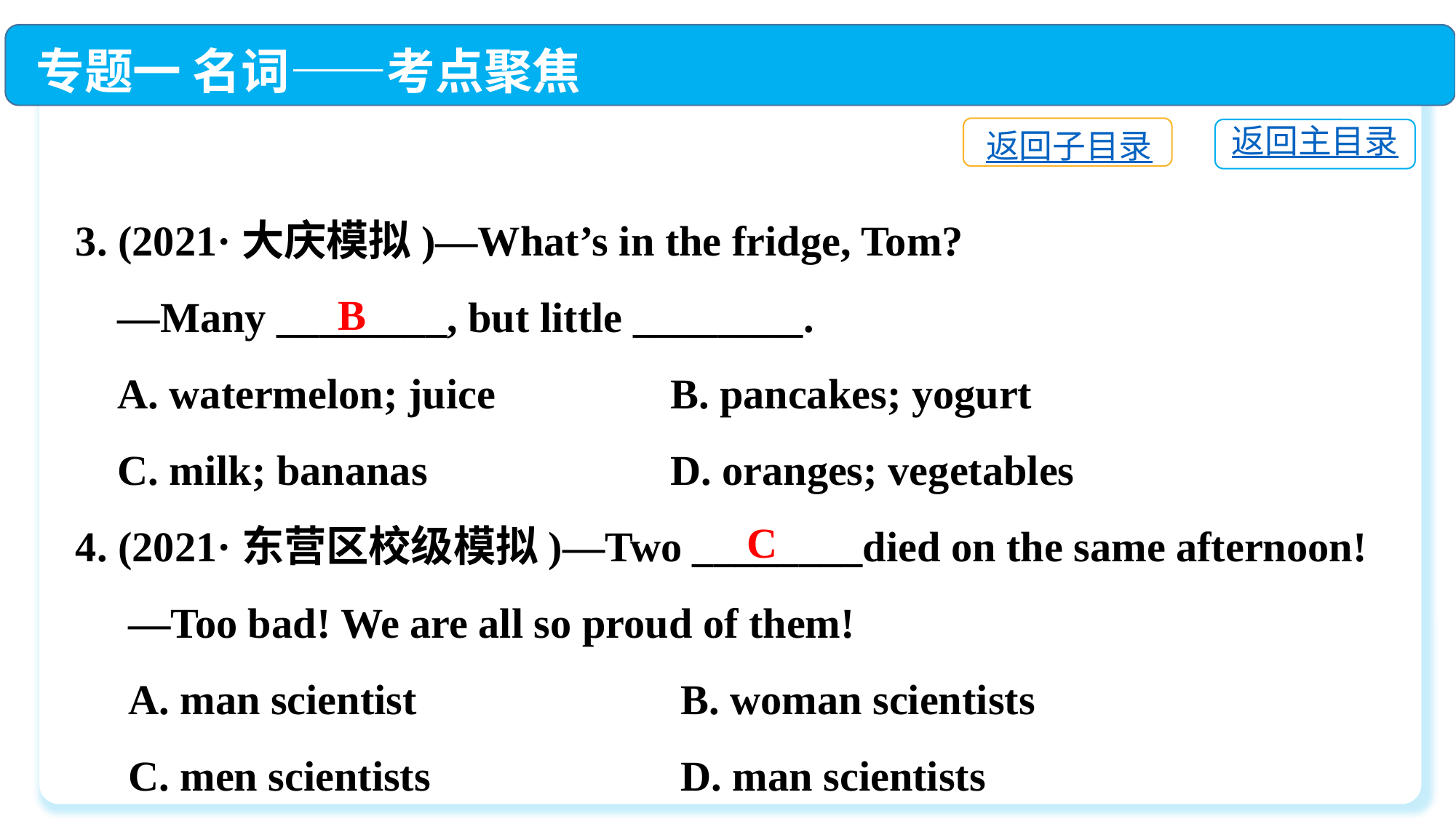

专题一 名词——考点聚焦

返回子目录
返回主目录
3. (2021·大庆模拟)—What’s in the fridge, Tom?
    —Many ________, but little ________.
    A. watermelon; juice	               B. pancakes; yogurt
    C. milk; bananas	               D. oranges; vegetables
4. (2021·东营区校级模拟)—Two ________died on the same afternoon!
     —Too bad! We are all so proud of them!
     A. man scientist	                B. woman scientists
     C. men scientists	                D. man scientists

B
C